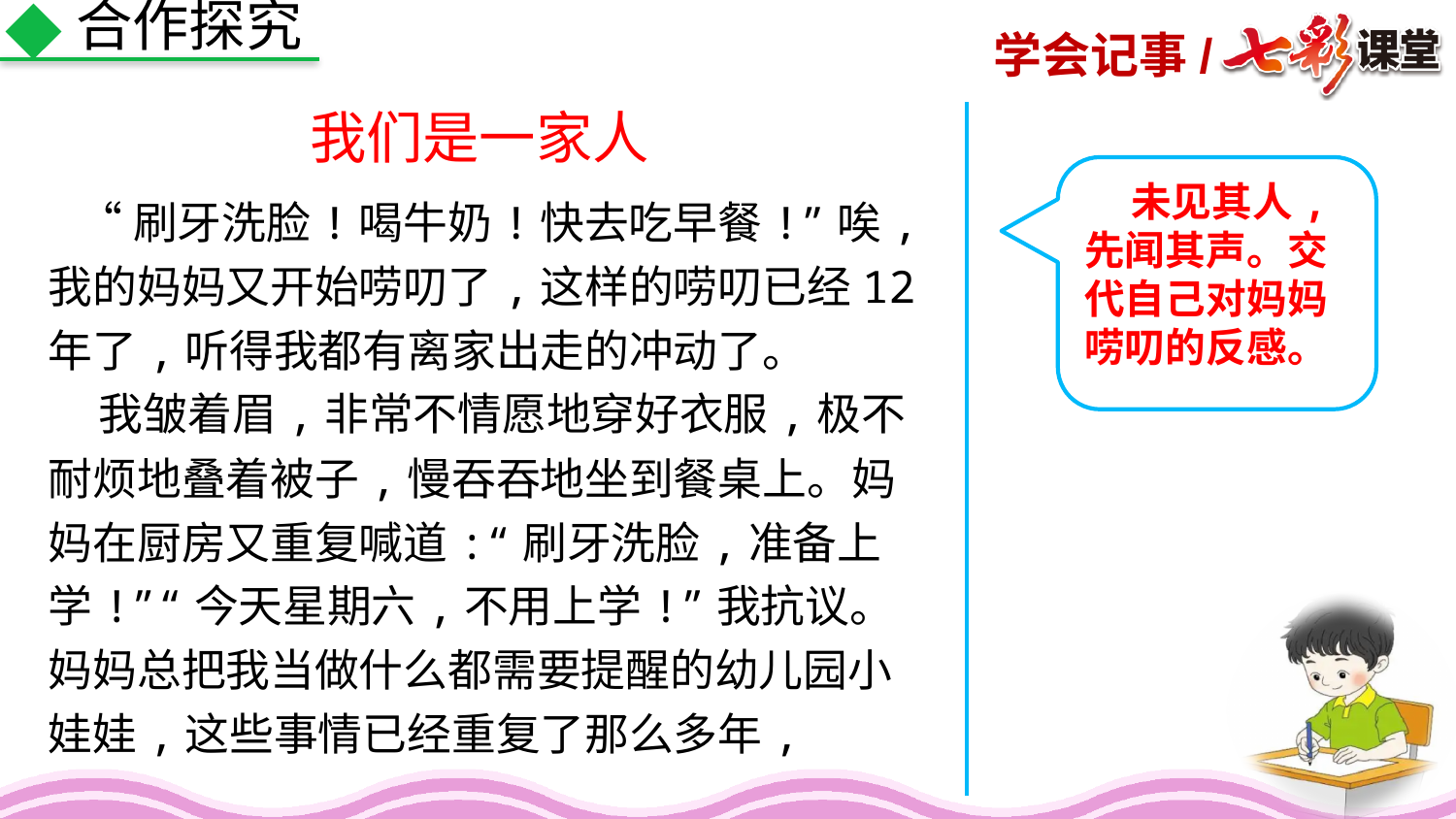

合作探究

我们是一家人
    未见其人,先闻其声。交代自己对妈妈唠叨的反感。

   “刷牙洗脸!喝牛奶!快去吃早餐!”唉,我的妈妈又开始唠叨了,这样的唠叨已经12年了,听得我都有离家出走的冲动了。
    我皱着眉,非常不情愿地穿好衣服,极不耐烦地叠着被子,慢吞吞地坐到餐桌上。妈妈在厨房又重复喊道:“刷牙洗脸,准备上学!”“今天星期六,不用上学!”我抗议。妈妈总把我当做什么都需要提醒的幼儿园小娃娃,这些事情已经重复了那么多年,